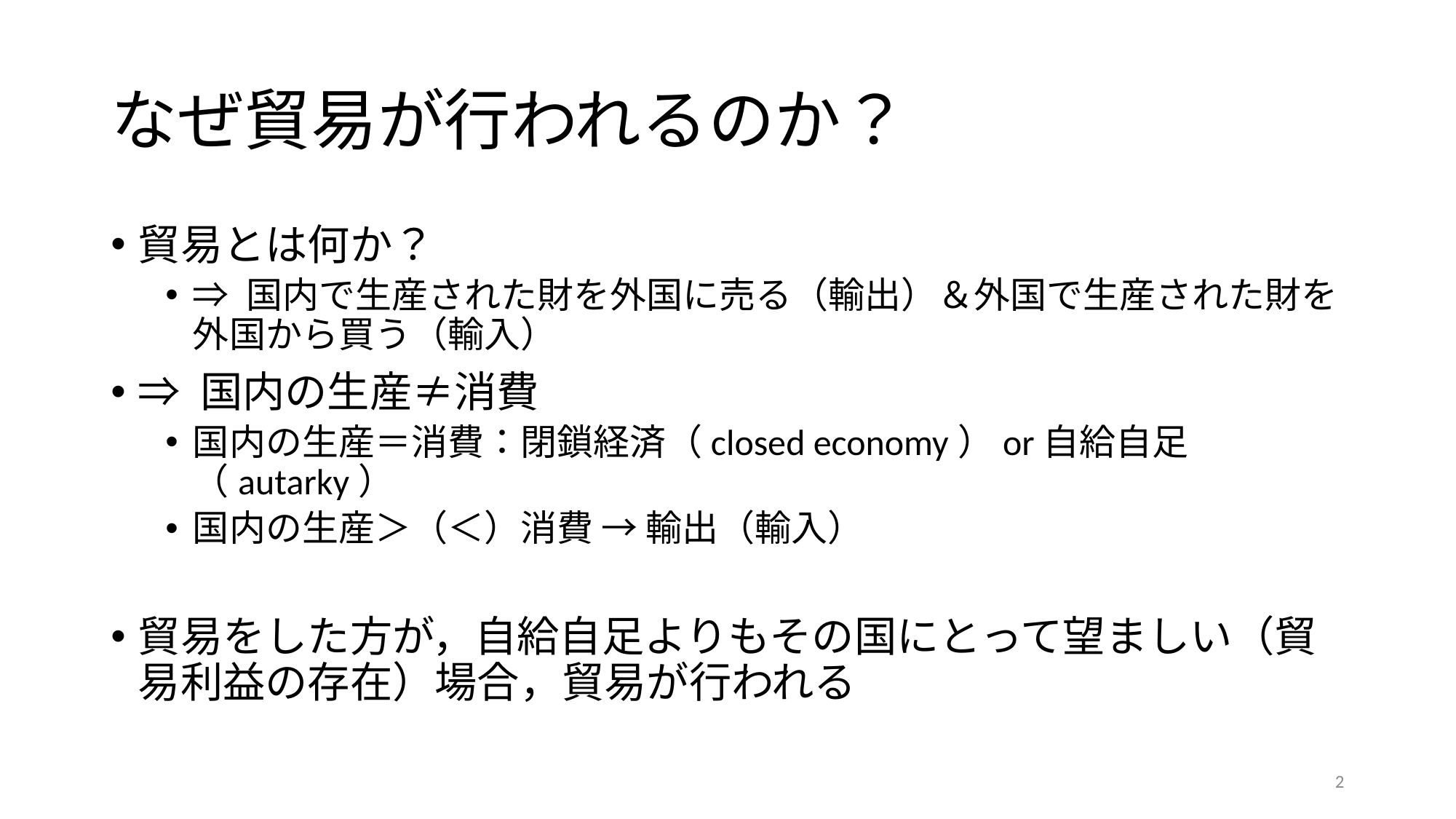

# なぜ貿易が行われるのか？
貿易とは何か？
⇒ 国内で生産された財を外国に売る（輸出）＆外国で生産された財を外国から買う（輸入）
⇒ 国内の生産≠消費
国内の生産＝消費：閉鎖経済（closed economy）or自給自足（autarky）
国内の生産＞（＜）消費 → 輸出（輸入）

貿易をした方が，自給自足よりもその国にとって望ましい（貿易利益の存在）場合，貿易が行われる
2